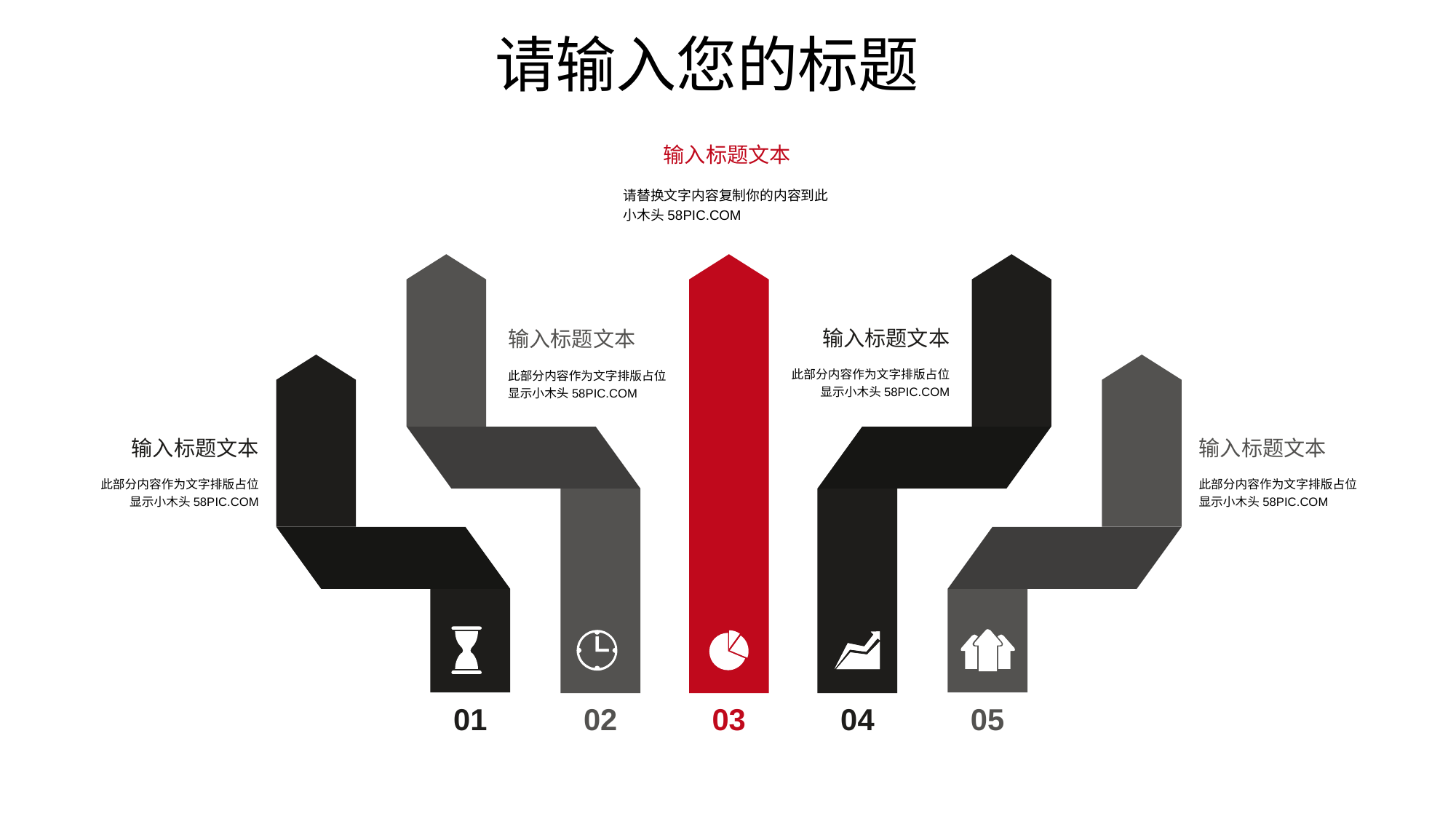

请输入您的标题
输入标题文本
请替换文字内容复制你的内容到此
小木头58PIC.COM

03

输入标题文本
此部分内容作为文字排版占位
显示小木头58PIC.COM

04

输入标题文本
此部分内容作为文字排版占位
显示小木头58PIC.COM

02

输入标题文本
此部分内容作为文字排版占位
显示小木头58PIC.COM

01

输入标题文本
此部分内容作为文字排版占位
显示小木头58PIC.COM

05